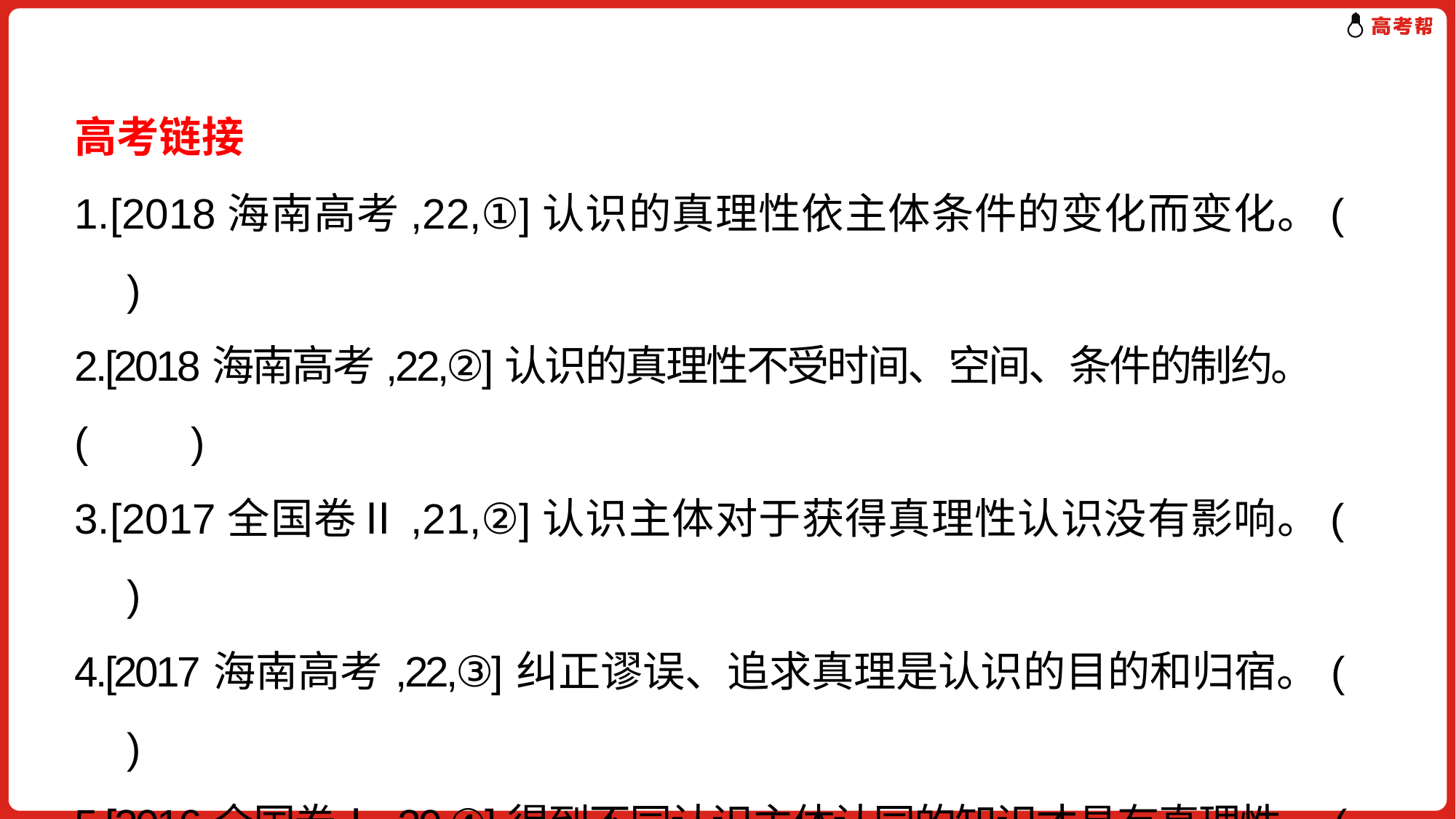

高考链接
1.[2018海南高考,22,①]认识的真理性依主体条件的变化而变化。(　　)
2.[2018海南高考,22,②]认识的真理性不受时间、空间、条件的制约。	(　　)
3.[2017全国卷Ⅱ,21,②]认识主体对于获得真理性认识没有影响。(　　)
4.[2017海南高考,22,③]纠正谬误、追求真理是认识的目的和归宿。(　　)
5.[2016全国卷Ⅰ,20,④]得到不同认识主体认同的知识才具有真理性。(　　)